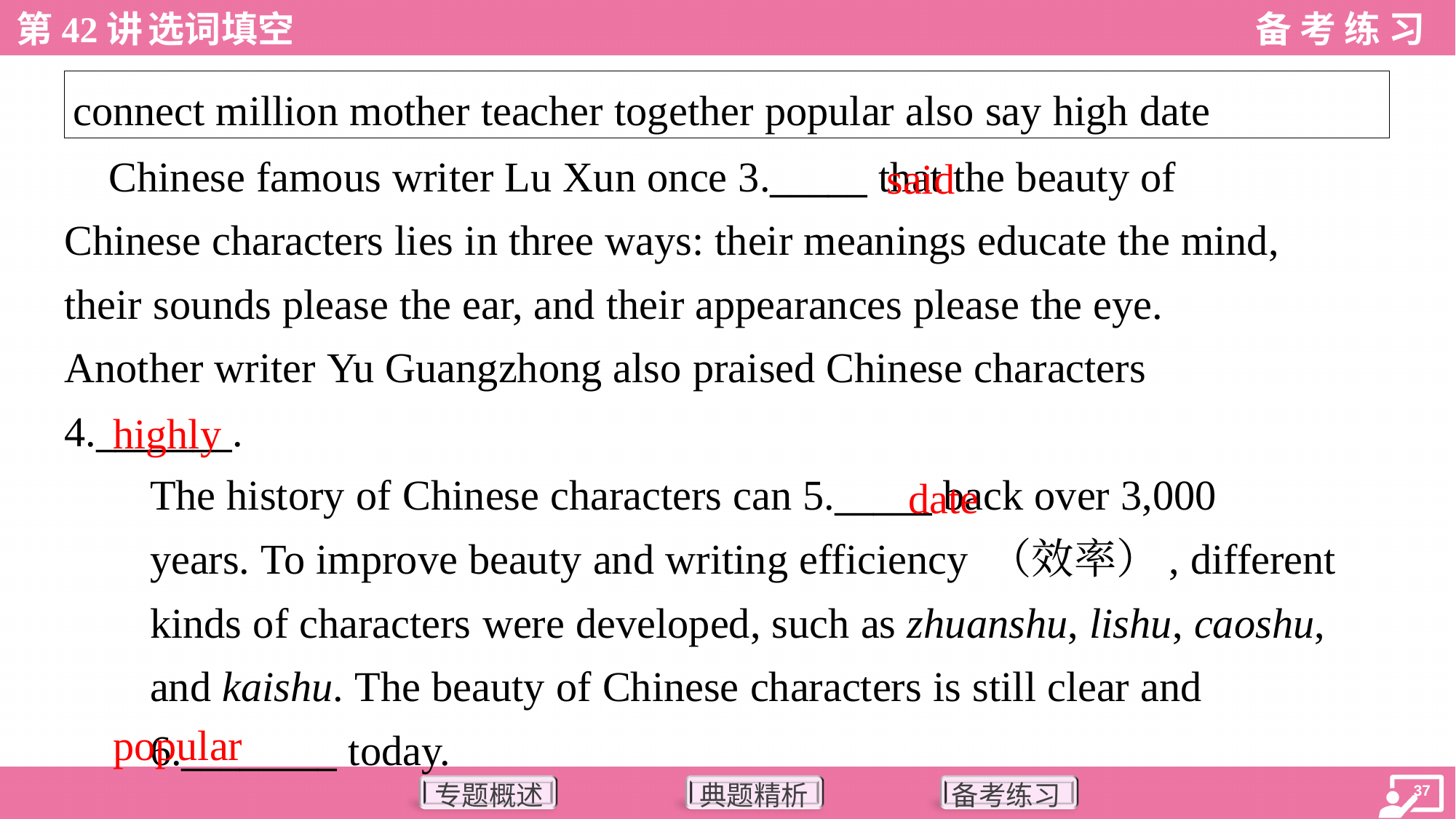

| connect million mother teacher together popular also say high date |
| --- |
said
    Chinese famous writer Lu Xun once 3._____ that the beauty of
Chinese characters lies in three ways: their meanings educate the mind,
their sounds please the ear, and their appearances please the eye.
Another writer Yu Guangzhong also praised Chinese characters
4._______.
The history of Chinese characters can 5._____ back over 3,000
years. To improve beauty and writing efficiency （效率）, different
kinds of characters were developed, such as zhuanshu, lishu, caoshu,
and kaishu. The beauty of Chinese characters is still clear and
6.________ today.
highly
date
popular